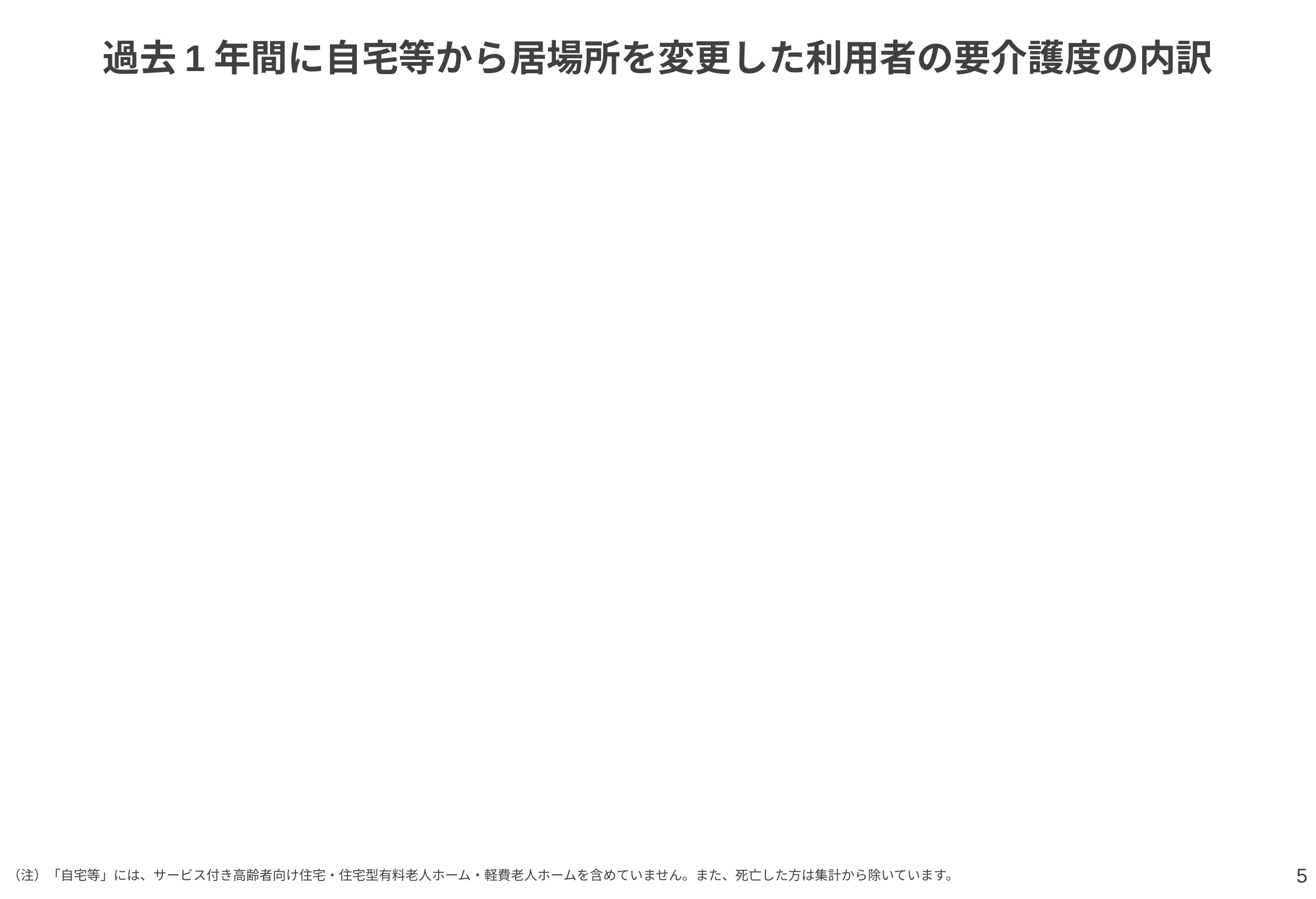

# 過去1年間に自宅等から居場所を変更した利用者の要介護度の内訳
5
（注）「自宅等」には、サービス付き高齢者向け住宅・住宅型有料老人ホーム・軽費老人ホームを含めていません。また、死亡した方は集計から除いています。